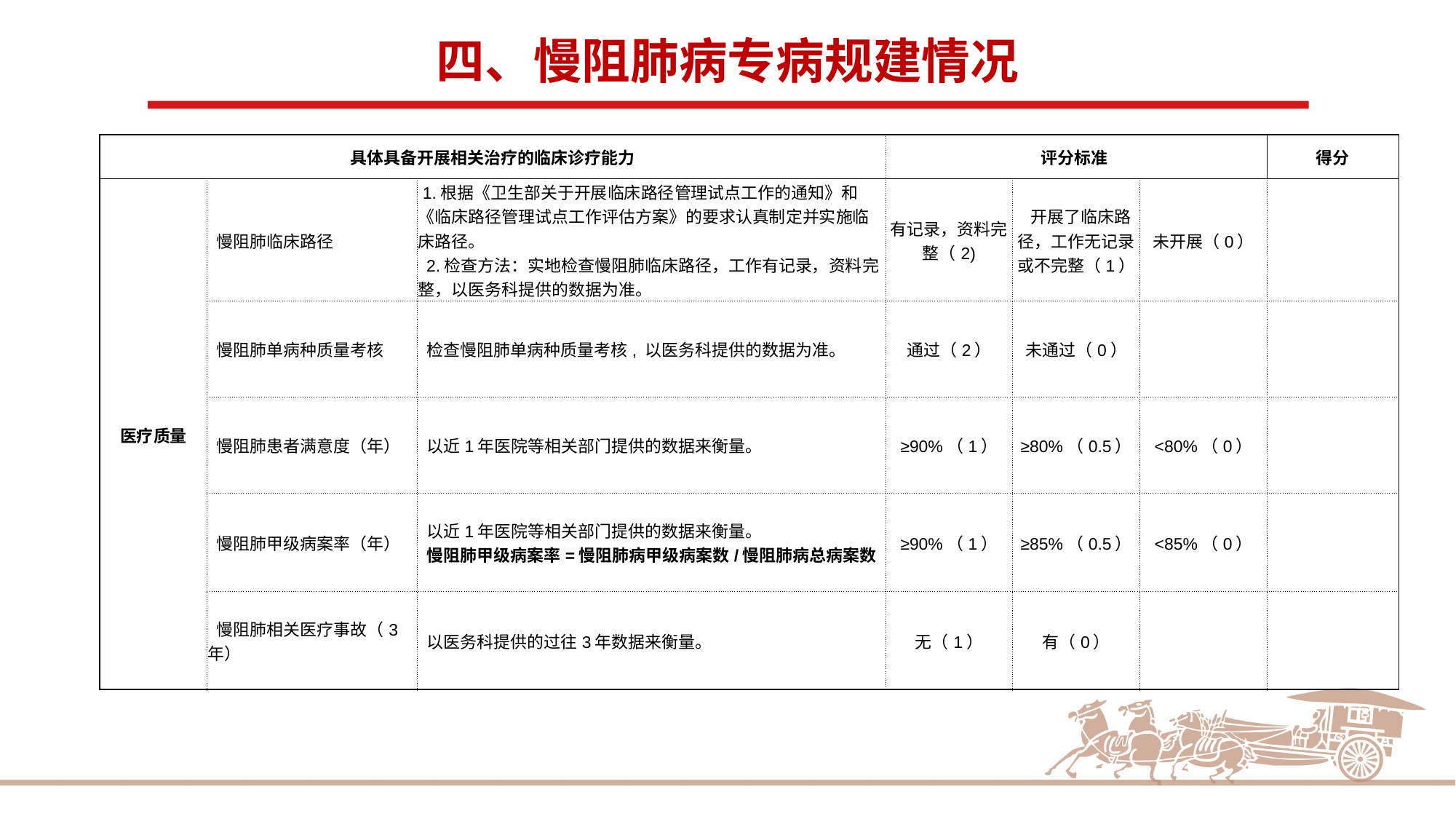

四、慢阻肺病专病规建情况
| 具体具备开展相关治疗的临床诊疗能力 |  |  | 评分标准 |  |  | 得分 |
| --- | --- | --- | --- | --- | --- | --- |
| 医疗质量 | 慢阻肺临床路径 | 1.根据《卫生部关于开展临床路径管理试点工作的通知》和《临床路径管理试点工作评估方案》的要求认真制定并实施临床路径。 2.检查方法：实地检查慢阻肺临床路径，工作有记录，资料完整，以医务科提供的数据为准。 | 有记录，资料完整（2) | 开展了临床路径，工作无记录或不完整（1） | 未开展（0） |  |
|  | 慢阻肺单病种质量考核 | 检查慢阻肺单病种质量考核, 以医务科提供的数据为准。 | 通过（2） | 未通过（0） |  |  |
|  | 慢阻肺患者满意度（年） | 以近1年医院等相关部门提供的数据来衡量。 | ≥90%（1） | ≥80%（0.5） | <80%（0） |  |
|  | 慢阻肺甲级病案率（年） | 以近1年医院等相关部门提供的数据来衡量。 慢阻肺甲级病案率=慢阻肺病甲级病案数/慢阻肺病总病案数 | ≥90%（1） | ≥85%（0.5） | <85%（0） |  |
|  | 慢阻肺相关医疗事故（3年） | 以医务科提供的过往3年数据来衡量。 | 无（1） | 有（0） |  |  |